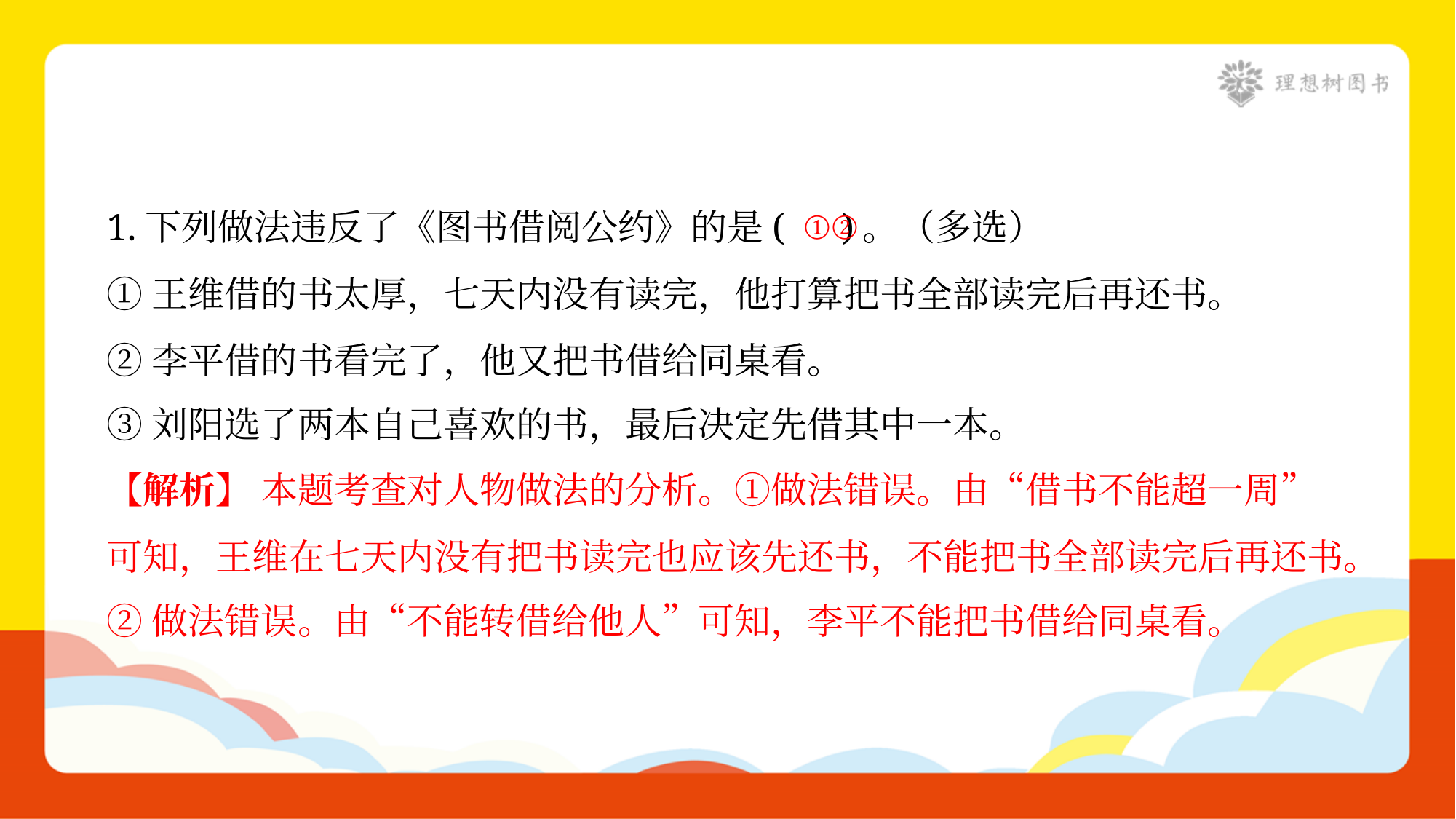

1.下列做法违反了《图书借阅公约》的是(      )。（多选）
①王维借的书太厚，七天内没有读完，他打算把书全部读完后再还书。
②李平借的书看完了，他又把书借给同桌看。
③刘阳选了两本自己喜欢的书，最后决定先借其中一本。
①②
【解析】 本题考查对人物做法的分析。①做法错误。由“借书不能超一周”
可知，王维在七天内没有把书读完也应该先还书，不能把书全部读完后再还书。
②做法错误。由“不能转借给他人”可知，李平不能把书借给同桌看。